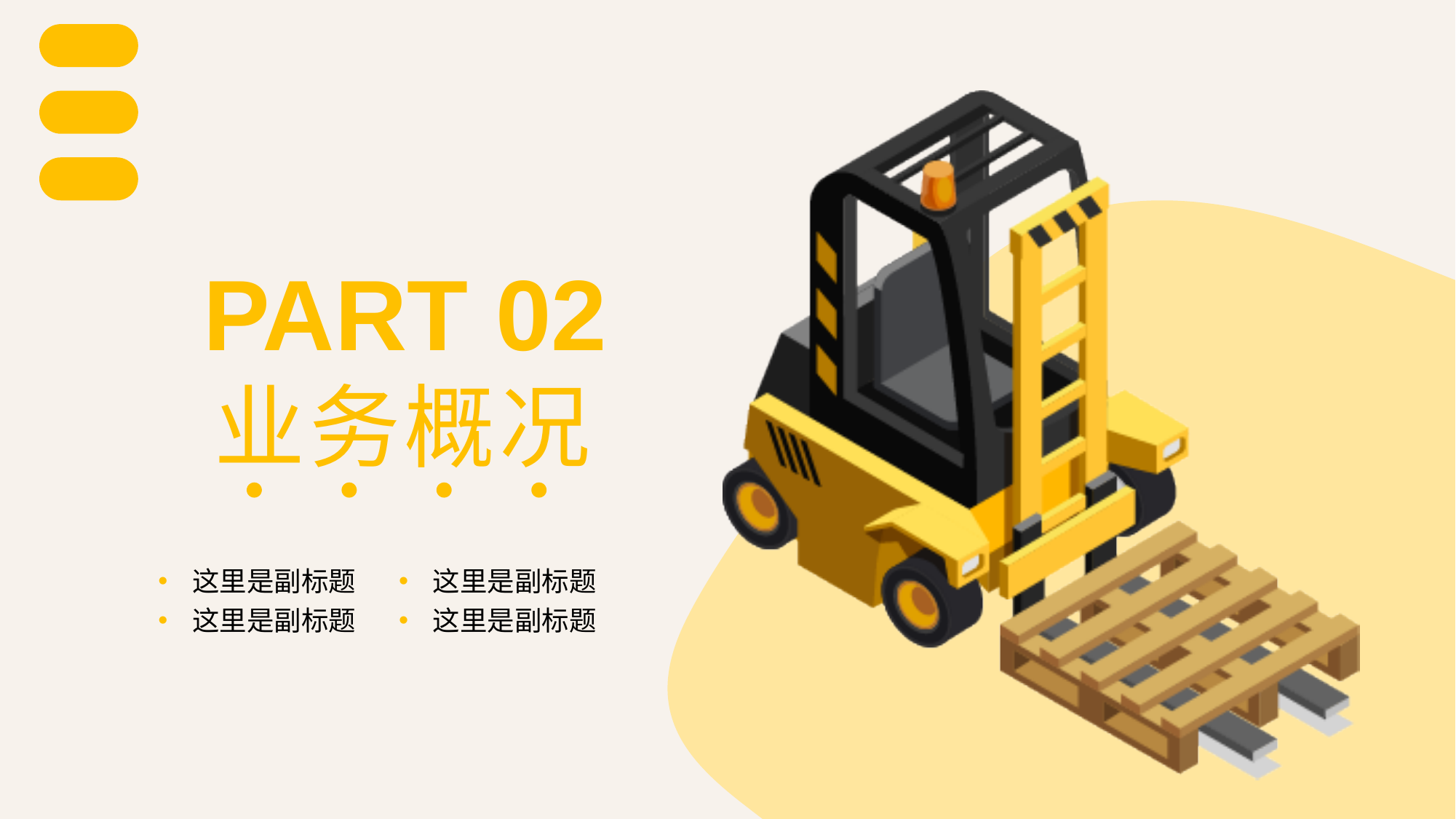

PART 02
业
务
概
况

这里是副标题
这里是副标题
这里是副标题
这里是副标题